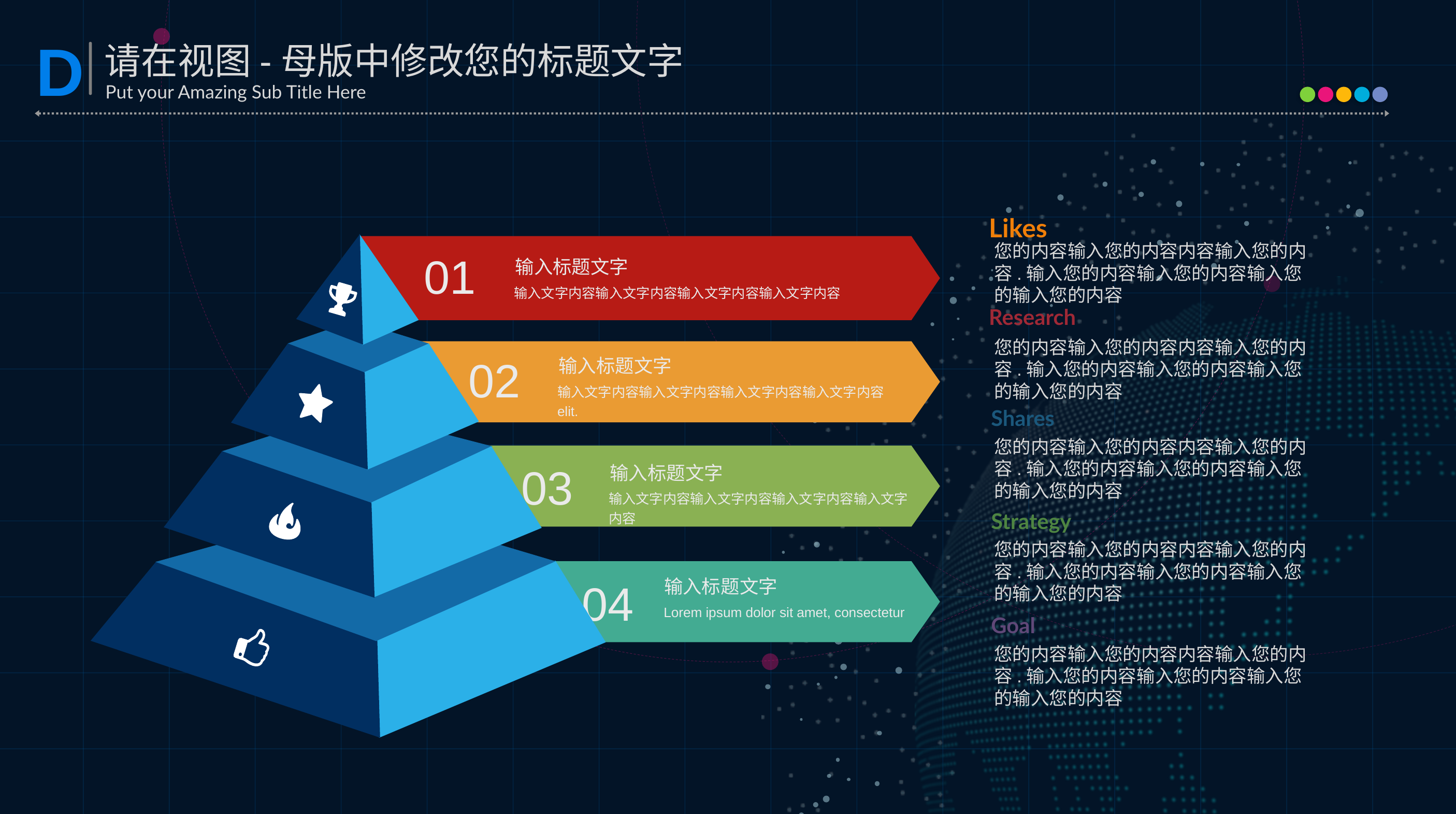

Likes
您的内容输入您的内容内容输入您的内容.输入您的内容输入您的内容输入您的输入您的内容
Research
您的内容输入您的内容内容输入您的内容.输入您的内容输入您的内容输入您的输入您的内容
Shares
您的内容输入您的内容内容输入您的内容.输入您的内容输入您的内容输入您的输入您的内容
Strategy
您的内容输入您的内容内容输入您的内容.输入您的内容输入您的内容输入您的输入您的内容
Goal
您的内容输入您的内容内容输入您的内容.输入您的内容输入您的内容输入您的输入您的内容
01

输入标题文字
输入文字内容输入文字内容输入文字内容输入文字内容
02

输入标题文字
输入文字内容输入文字内容输入文字内容输入文字内容 elit.
03

输入标题文字
输入文字内容输入文字内容输入文字内容输入文字内容
04

输入标题文字
Lorem ipsum dolor sit amet, consectetur